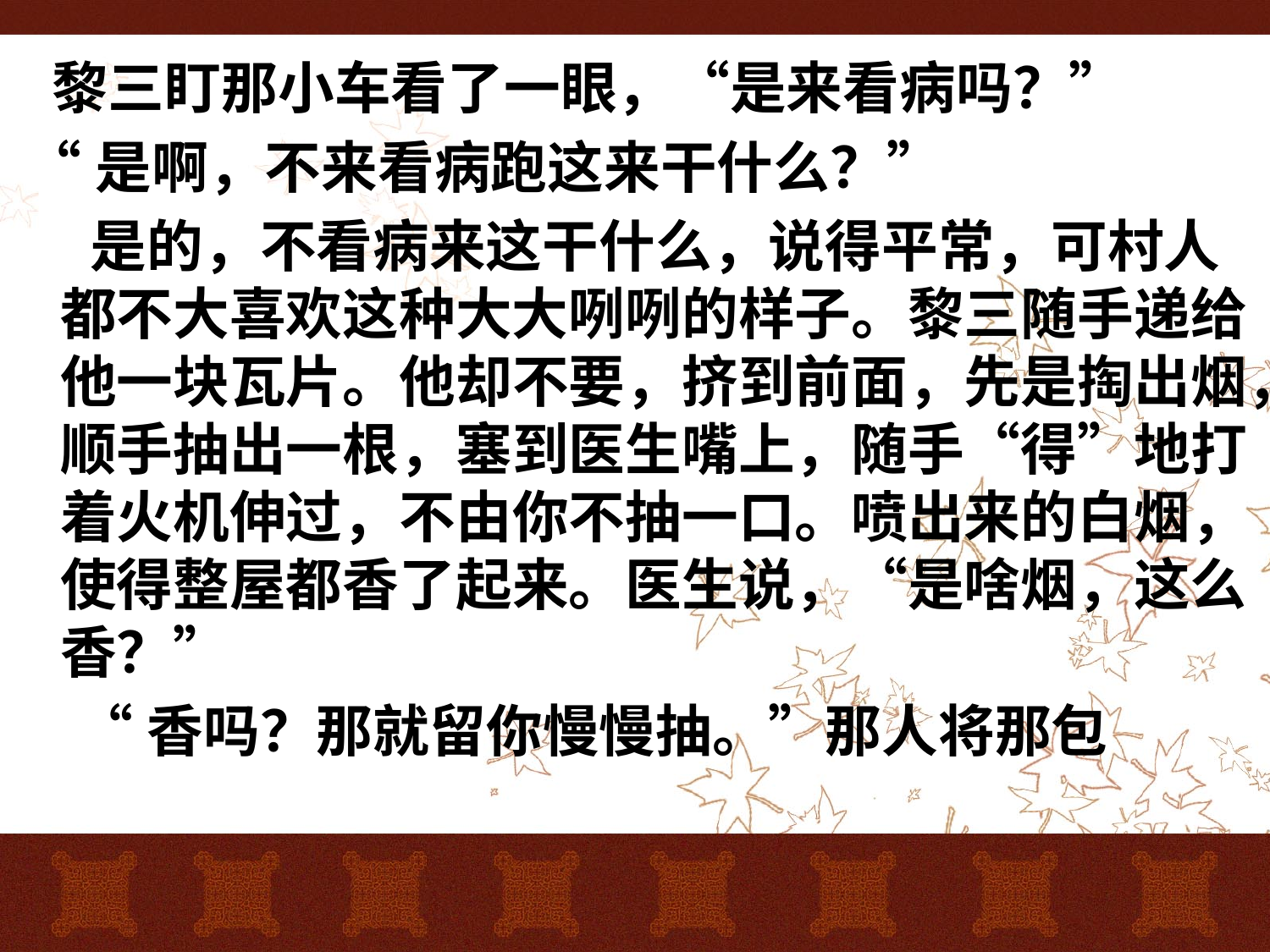

黎三盯那小车看了一眼，“是来看病吗？”
 “是啊，不来看病跑这来干什么？”
     是的，不看病来这干什么，说得平常，可村人都不大喜欢这种大大咧咧的样子。黎三随手递给他一块瓦片。他却不要，挤到前面，先是掏出烟，顺手抽出一根，塞到医生嘴上，随手“得”地打着火机伸过，不由你不抽一口。喷出来的白烟，使得整屋都香了起来。医生说，“是啥烟，这么香？”
     “香吗？那就留你慢慢抽。”那人将那包